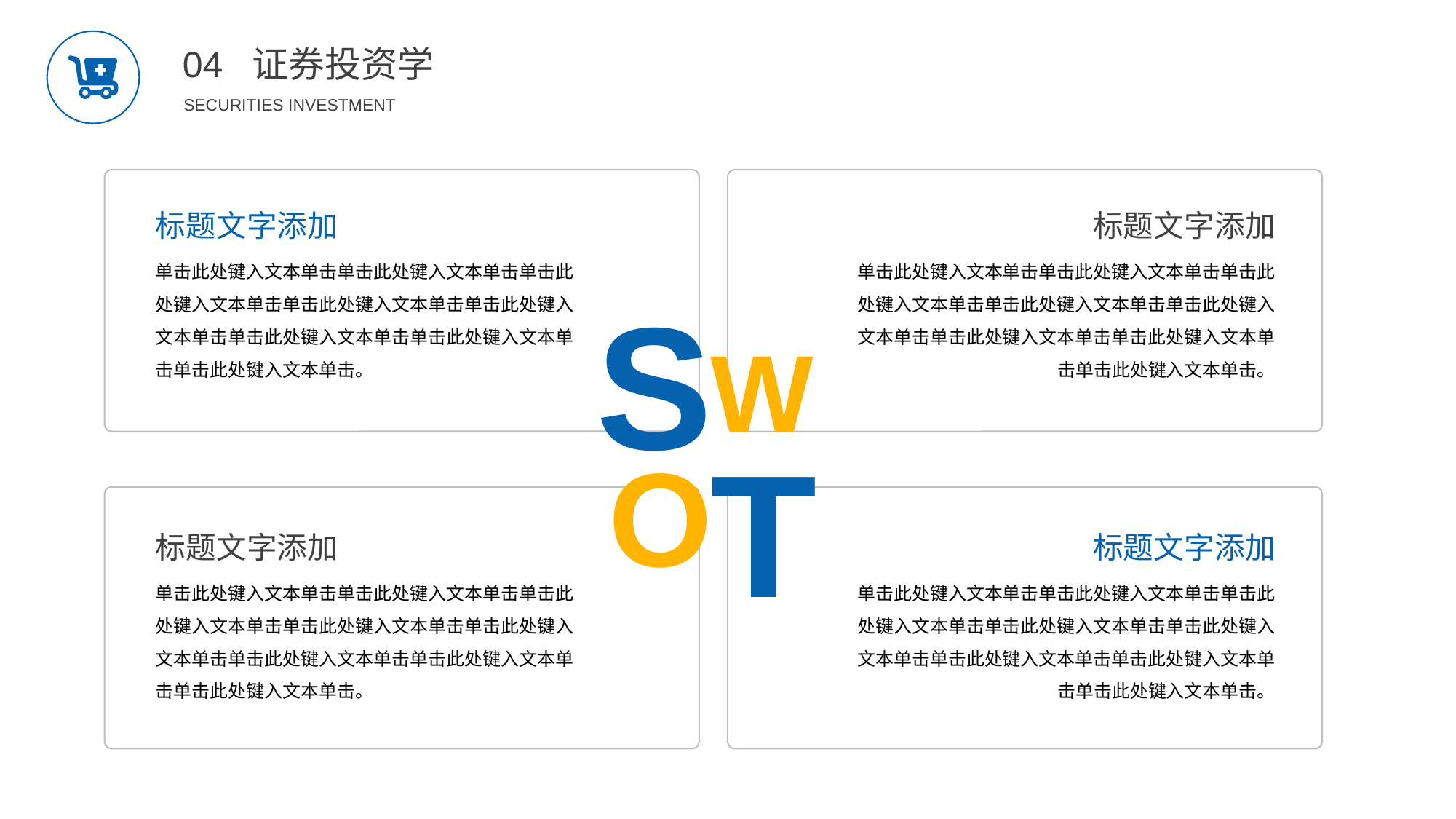

BY YUSHEN

04  证券投资学

SECURITIES INVESTMENT

标题文字添加
单击此处键入文本单击单击此处键入文本单击单击此处键入文本单击单击此处键入文本单击单击此处键入文本单击单击此处键入文本单击单击此处键入文本单击单击此处键入文本单击。
S

标题文字添加
单击此处键入文本单击单击此处键入文本单击单击此处键入文本单击单击此处键入文本单击单击此处键入文本单击单击此处键入文本单击单击此处键入文本单击单击此处键入文本单击。
W
T

标题文字添加
单击此处键入文本单击单击此处键入文本单击单击此处键入文本单击单击此处键入文本单击单击此处键入文本单击单击此处键入文本单击单击此处键入文本单击单击此处键入文本单击。
O

标题文字添加
单击此处键入文本单击单击此处键入文本单击单击此处键入文本单击单击此处键入文本单击单击此处键入文本单击单击此处键入文本单击单击此处键入文本单击单击此处键入文本单击。